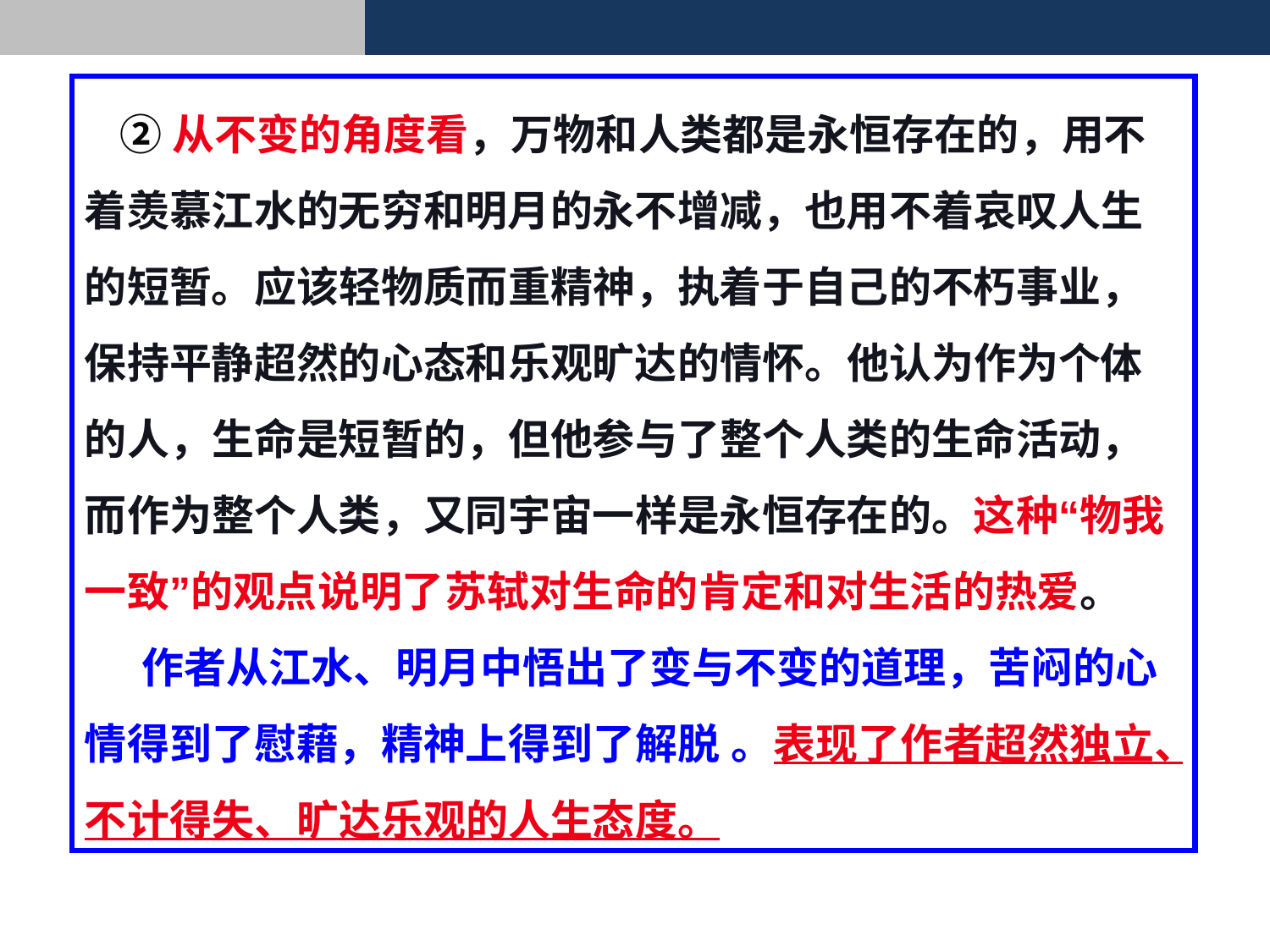

②从不变的角度看，万物和人类都是永恒存在的，用不着羡慕江水的无穷和明月的永不增减，也用不着哀叹人生的短暂。应该轻物质而重精神，执着于自己的不朽事业，保持平静超然的心态和乐观旷达的情怀。他认为作为个体的人，生命是短暂的，但他参与了整个人类的生命活动，而作为整个人类，又同宇宙一样是永恒存在的。这种“物我一致”的观点说明了苏轼对生命的肯定和对生活的热爱。
    作者从江水、明月中悟出了变与不变的道理，苦闷的心情得到了慰藉，精神上得到了解脱 。表现了作者超然独立、不计得失、旷达乐观的人生态度。